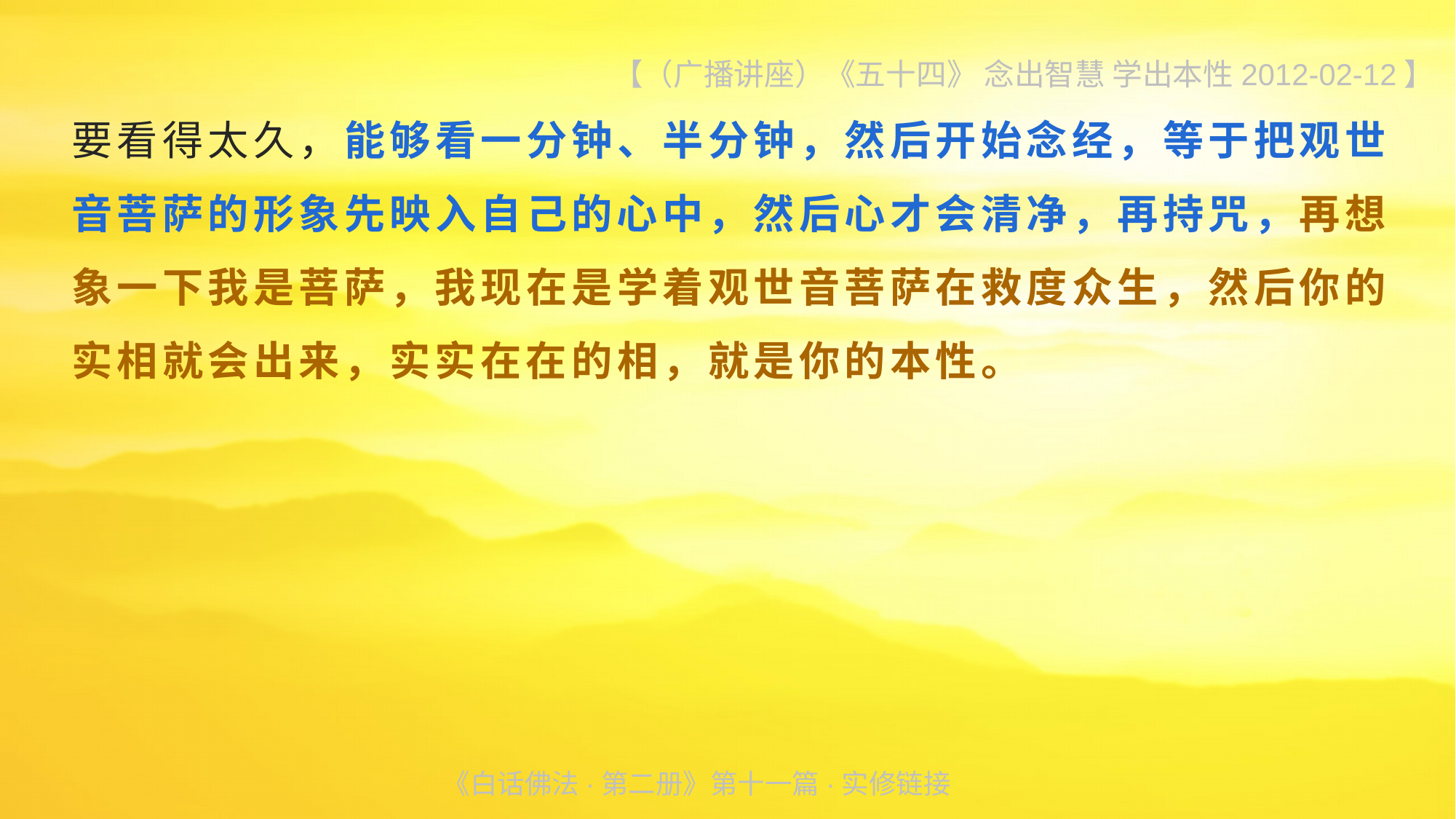

【（广播讲座）《五十四》 念出智慧 学出本性2012-02-12】
要看得太久，能够看一分钟、半分钟，然后开始念经，等于把观世音菩萨的形象先映入自己的心中，然后心才会清净，再持咒，再想象一下我是菩萨，我现在是学着观世音菩萨在救度众生，然后你的实相就会出来，实实在在的相，就是你的本性。
《白话佛法·第二册》第十一篇·实修链接